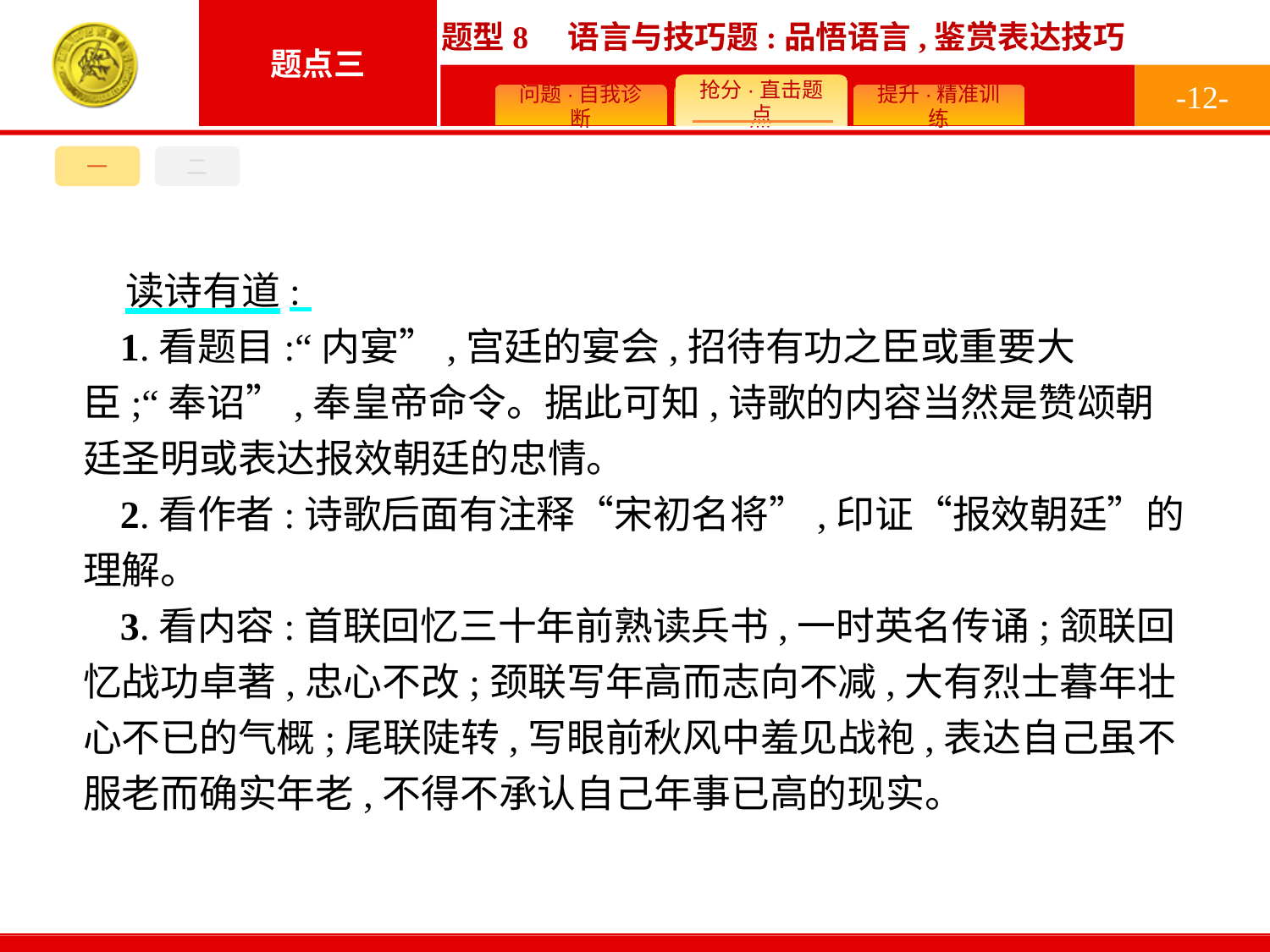

-12-
一
二
读诗有道:
1.看题目:“内宴”,宫廷的宴会,招待有功之臣或重要大臣;“奉诏”,奉皇帝命令。据此可知,诗歌的内容当然是赞颂朝廷圣明或表达报效朝廷的忠情。
2.看作者:诗歌后面有注释“宋初名将”,印证“报效朝廷”的理解。
3.看内容:首联回忆三十年前熟读兵书,一时英名传诵;颔联回忆战功卓著,忠心不改;颈联写年高而志向不减,大有烈士暮年壮心不已的气概;尾联陡转,写眼前秋风中羞见战袍,表达自己虽不服老而确实年老,不得不承认自己年事已高的现实。